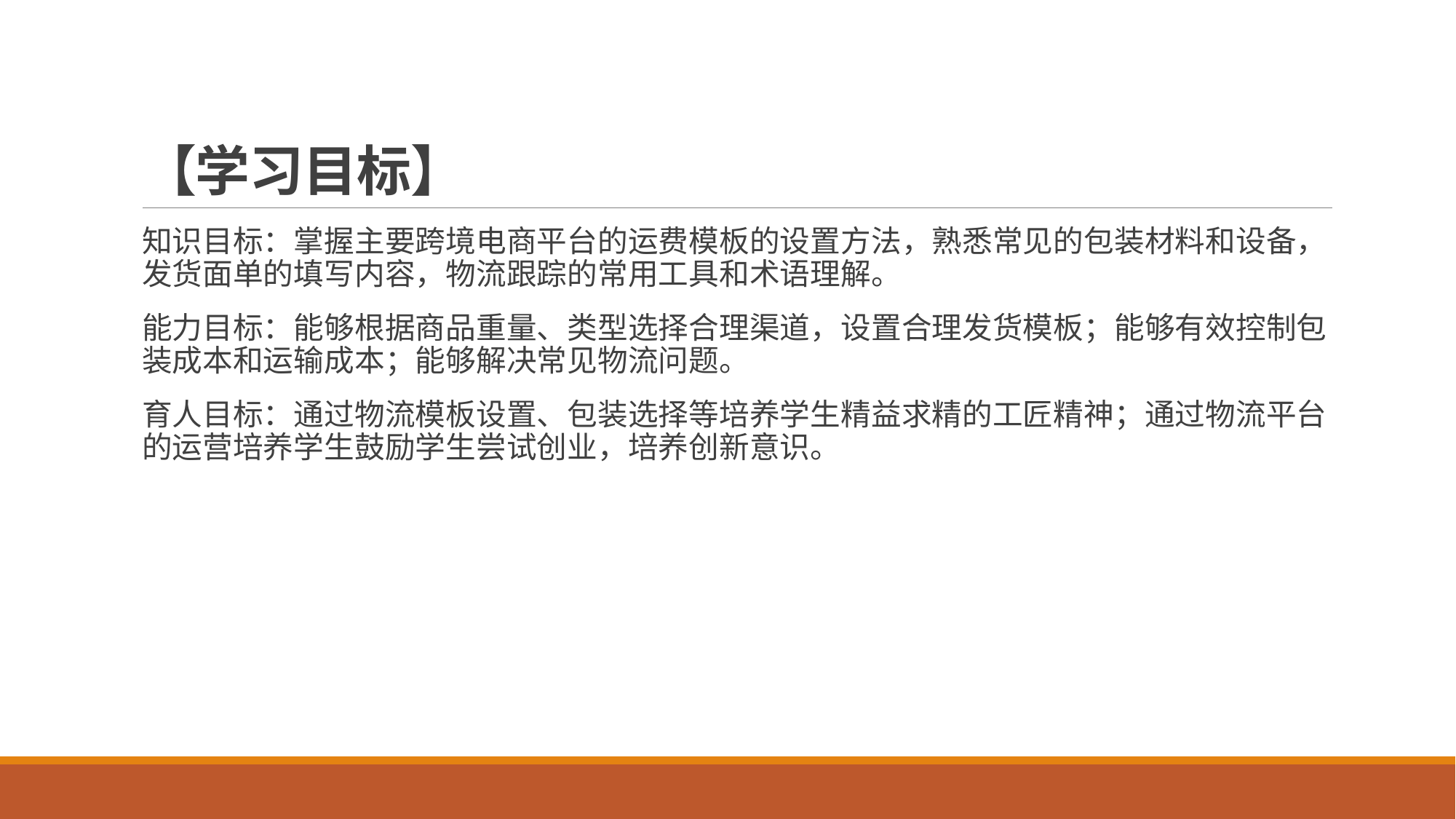

# 【学习目标】
知识目标：掌握主要跨境电商平台的运费模板的设置方法，熟悉常见的包装材料和设备，发货面单的填写内容，物流跟踪的常用工具和术语理解。
能力目标：能够根据商品重量、类型选择合理渠道，设置合理发货模板；能够有效控制包装成本和运输成本；能够解决常见物流问题。
育人目标：通过物流模板设置、包装选择等培养学生精益求精的工匠精神；通过物流平台的运营培养学生鼓励学生尝试创业，培养创新意识。